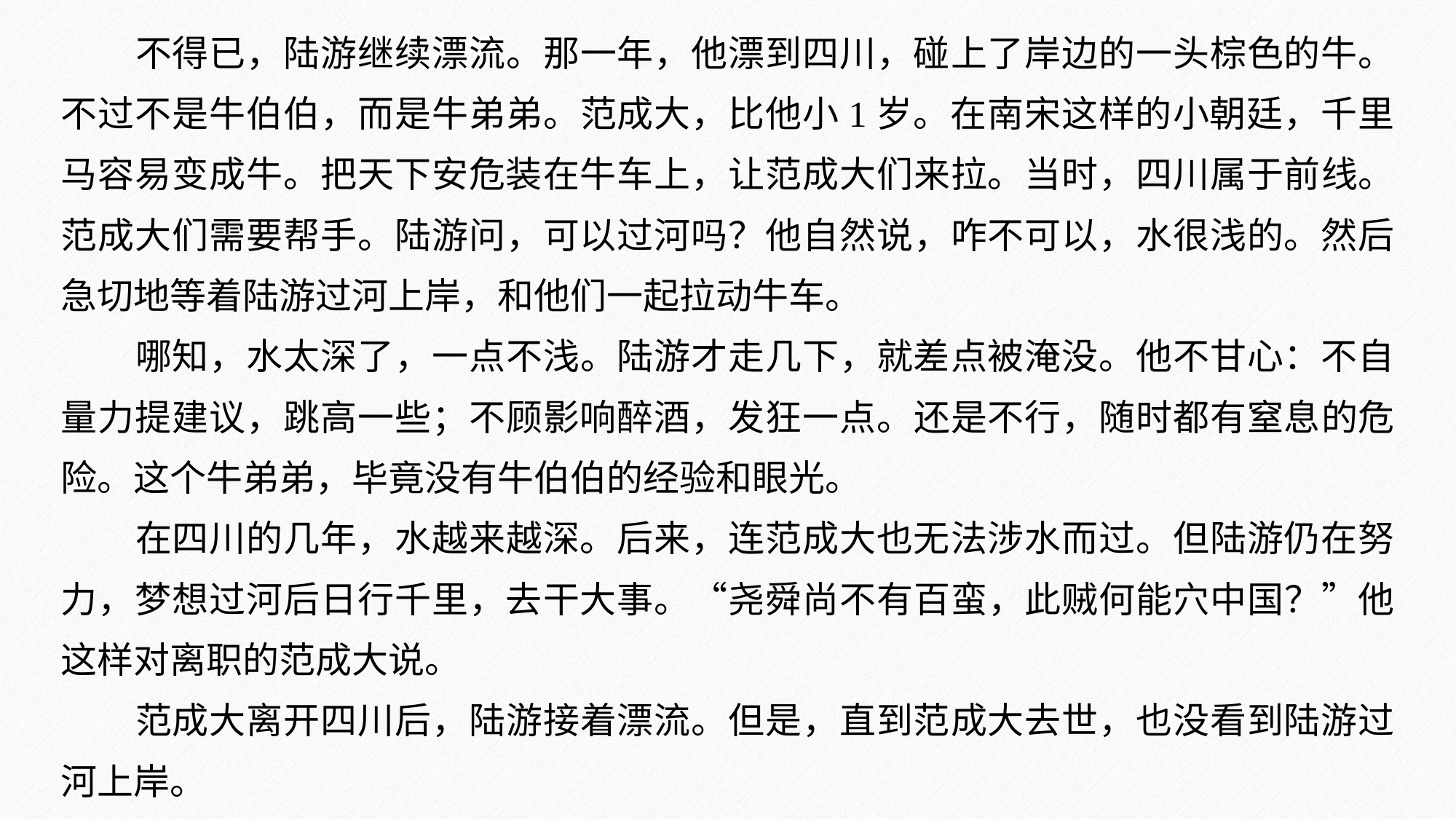

不得已，陆游继续漂流。那一年，他漂到四川，碰上了岸边的一头棕色的牛。不过不是牛伯伯，而是牛弟弟。范成大，比他小1岁。在南宋这样的小朝廷，千里马容易变成牛。把天下安危装在牛车上，让范成大们来拉。当时，四川属于前线。范成大们需要帮手。陆游问，可以过河吗？他自然说，咋不可以，水很浅的。然后急切地等着陆游过河上岸，和他们一起拉动牛车。
哪知，水太深了，一点不浅。陆游才走几下，就差点被淹没。他不甘心：不自量力提建议，跳高一些；不顾影响醉酒，发狂一点。还是不行，随时都有窒息的危险。这个牛弟弟，毕竟没有牛伯伯的经验和眼光。
在四川的几年，水越来越深。后来，连范成大也无法涉水而过。但陆游仍在努力，梦想过河后日行千里，去干大事。“尧舜尚不有百蛮，此贼何能穴中国？”他这样对离职的范成大说。
范成大离开四川后，陆游接着漂流。但是，直到范成大去世，也没看到陆游过河上岸。